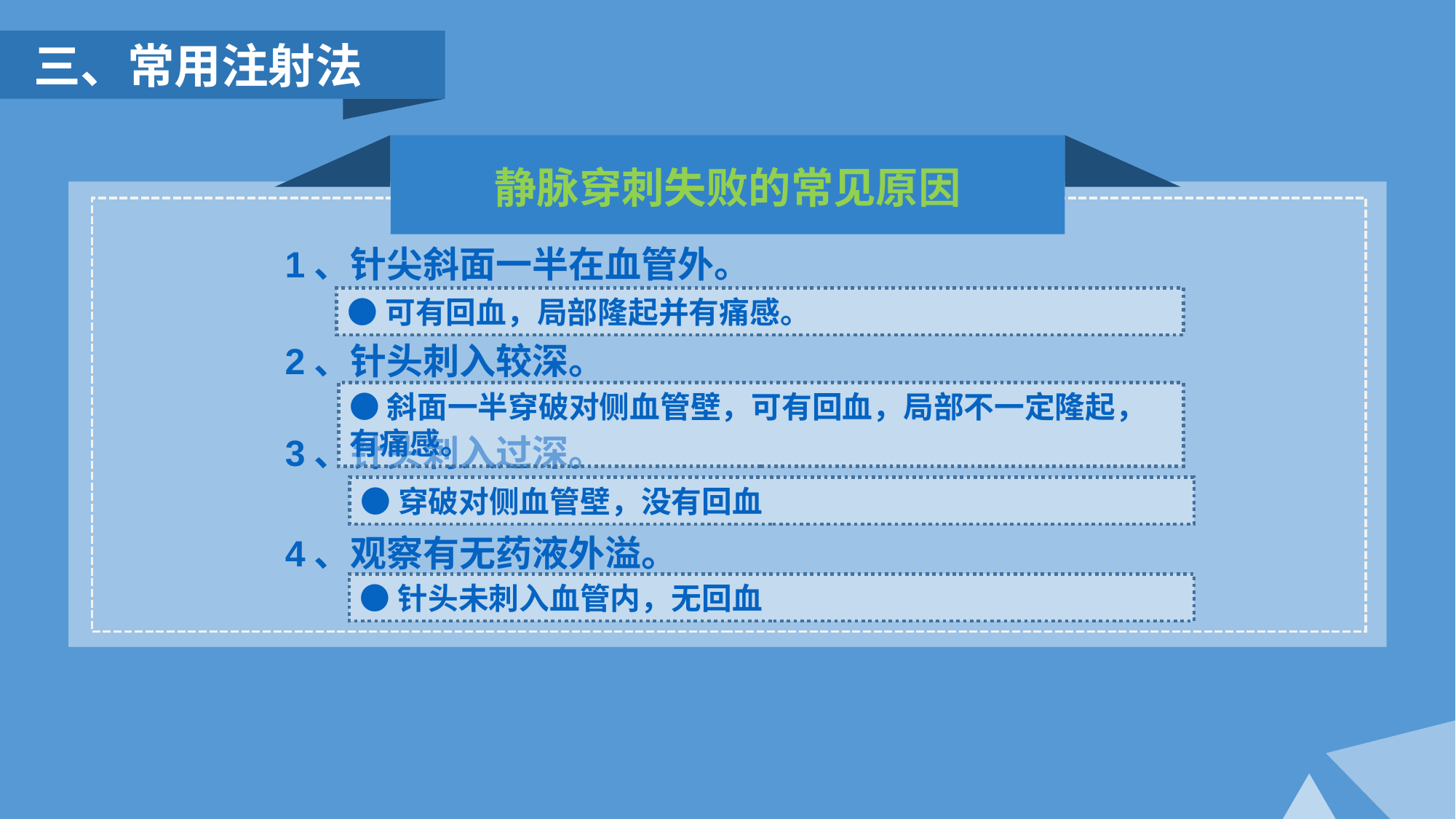

三、常用注射法

静脉穿刺失败的常见原因

1、针尖斜面一半在血管外。

●可有回血，局部隆起并有痛感。
2、针头刺入较深。
●斜面一半穿破对侧血管壁，可有回血，局部不一定隆起，有痛感。
3、针头刺入过深。
●穿破对侧血管壁，没有回血
4、观察有无药液外溢。
●针头未刺入血管内，无回血